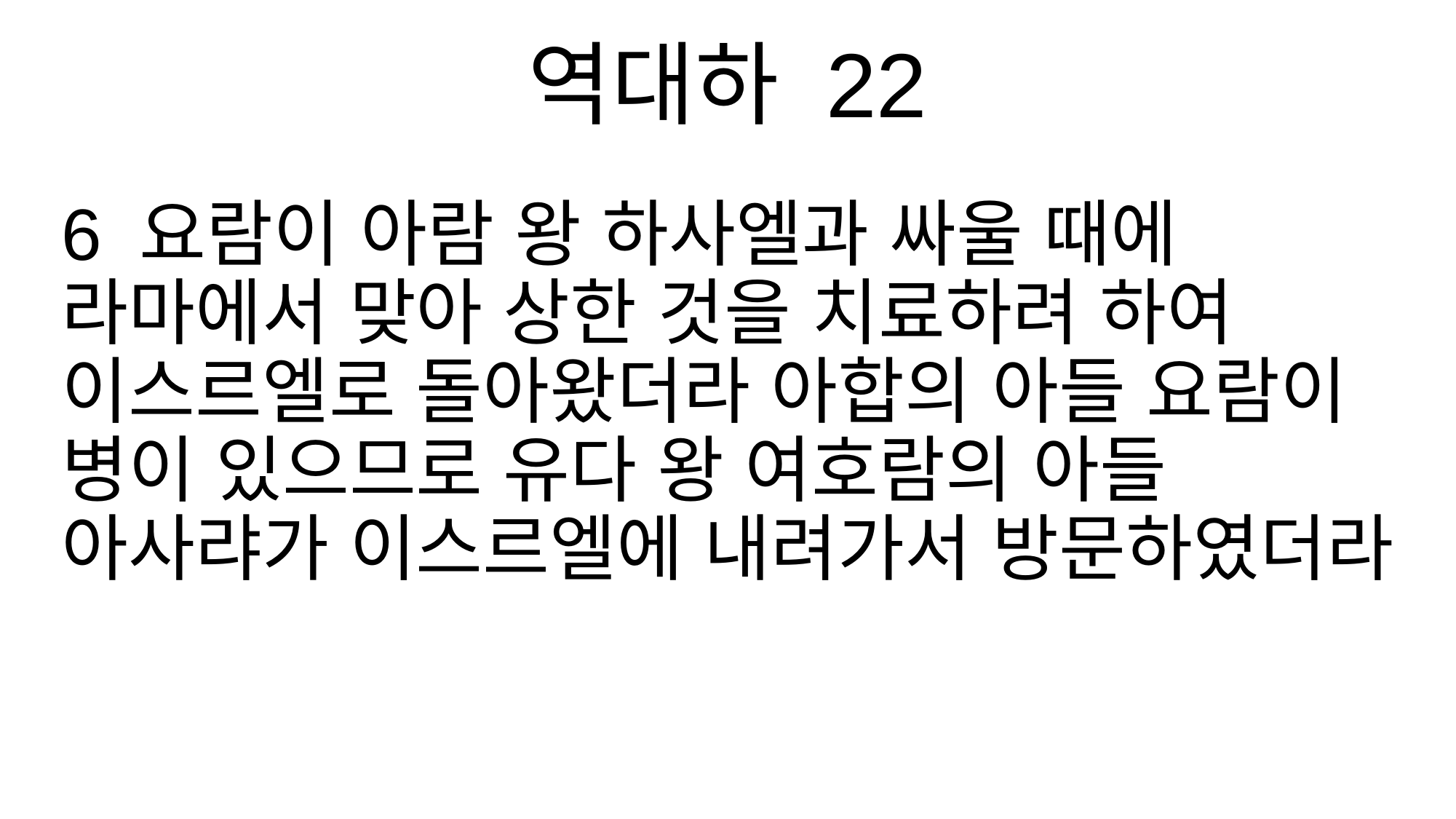

역대하 22
6 요람이 아람 왕 하사엘과 싸울 때에 라마에서 맞아 상한 것을 치료하려 하여 이스르엘로 돌아왔더라 아합의 아들 요람이 병이 있으므로 유다 왕 여호람의 아들 아사랴가 이스르엘에 내려가서 방문하였더라